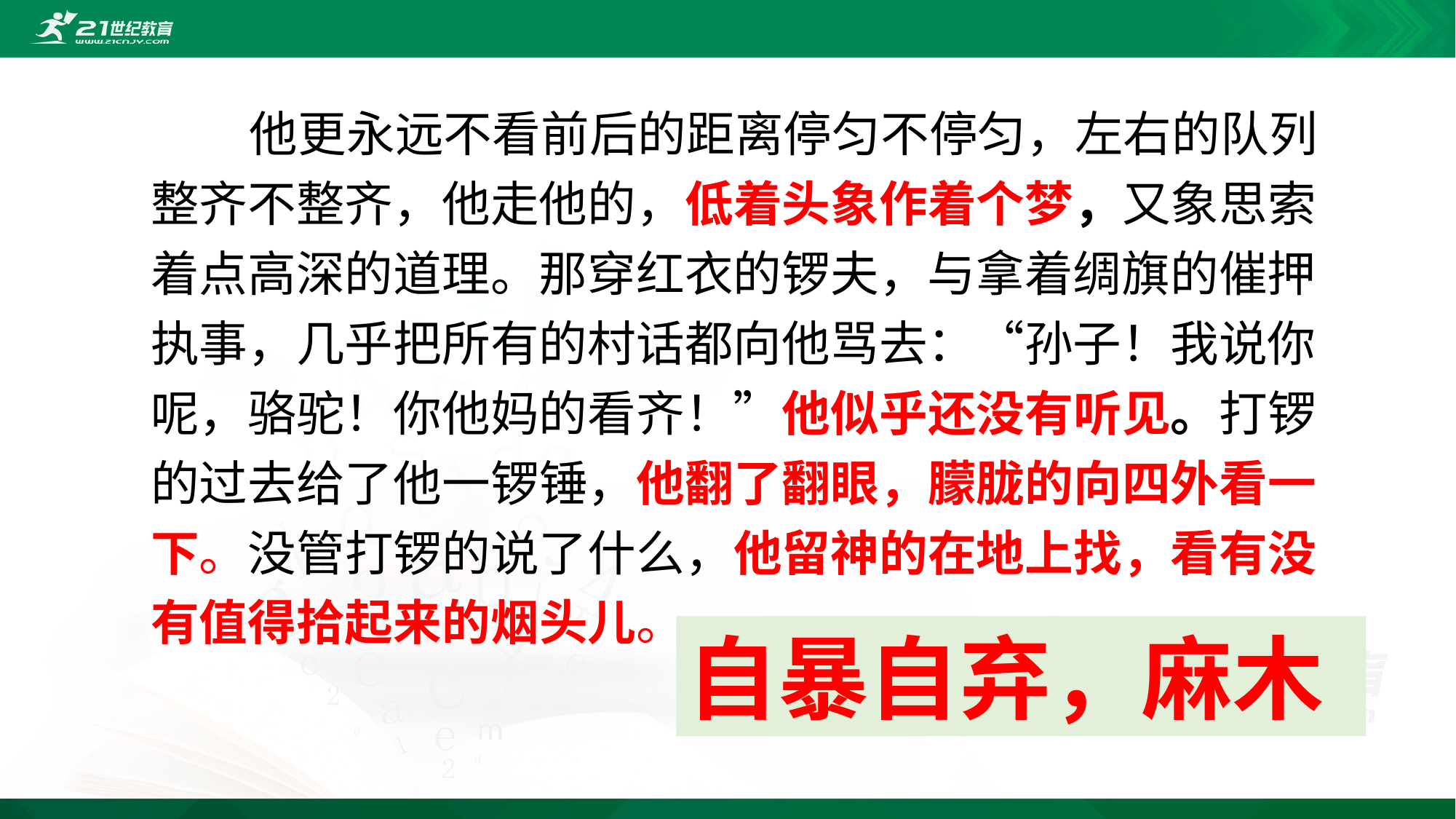

他更永远不看前后的距离停匀不停匀，左右的队列整齐不整齐，他走他的，低着头象作着个梦，又象思索着点高深的道理。那穿红衣的锣夫，与拿着绸旗的催押执事，几乎把所有的村话都向他骂去：“孙子！我说你呢，骆驼！你他妈的看齐！”他似乎还没有听见。打锣的过去给了他一锣锤，他翻了翻眼，朦胧的向四外看一下。没管打锣的说了什么，他留神的在地上找，看有没有值得拾起来的烟头儿。
自暴自弃，麻木